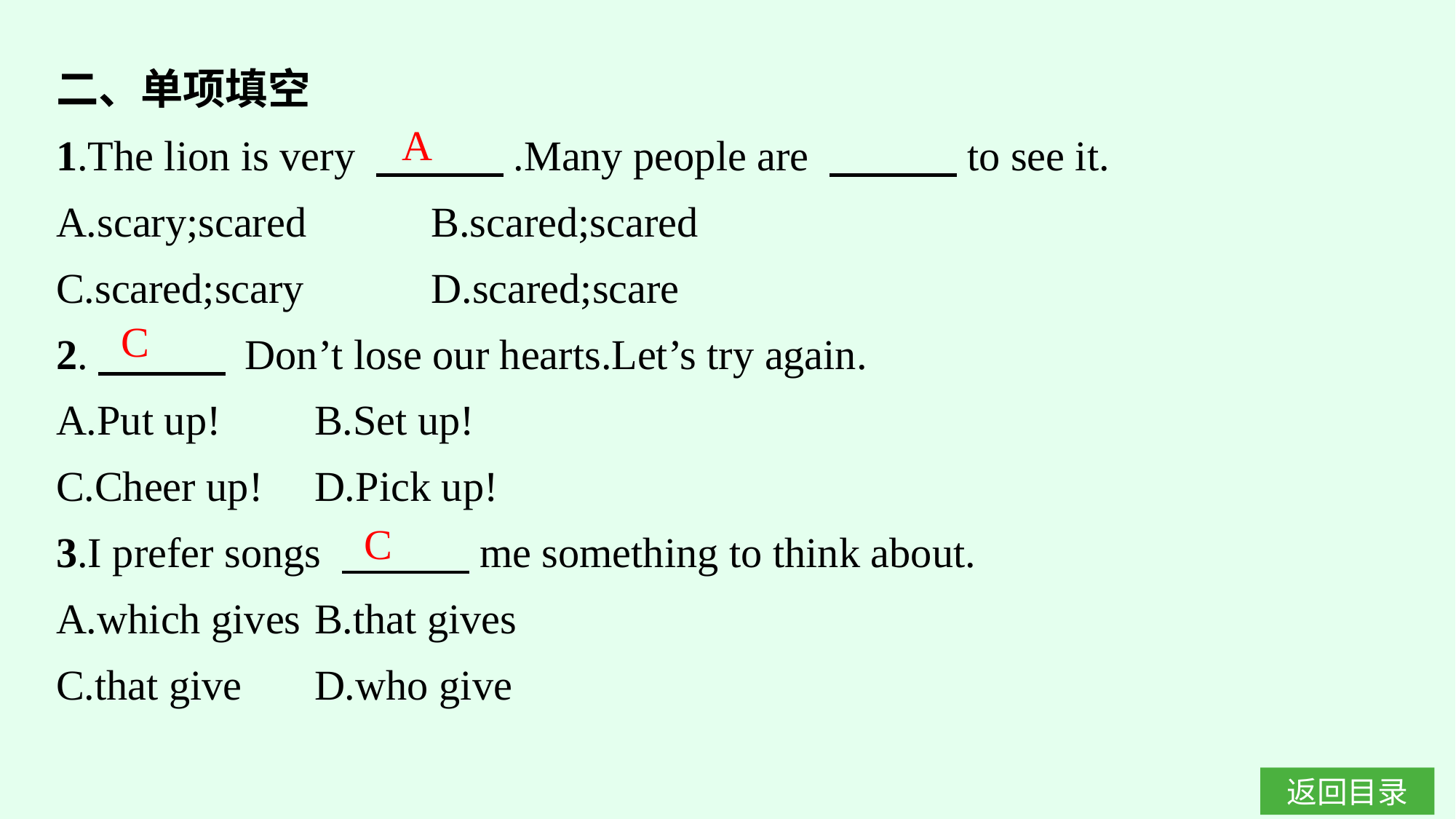

二、单项填空
1.The lion is very 　　　.Many people are 　　　to see it.
A.scary;scared		B.scared;scared
C.scared;scary		D.scared;scare
2.　　　 Don’t lose our hearts.Let’s try again.
A.Put up!	B.Set up!
C.Cheer up!	D.Pick up!
3.I prefer songs 　　　me something to think about.
A.which gives	B.that gives
C.that give	D.who give
A
C
C